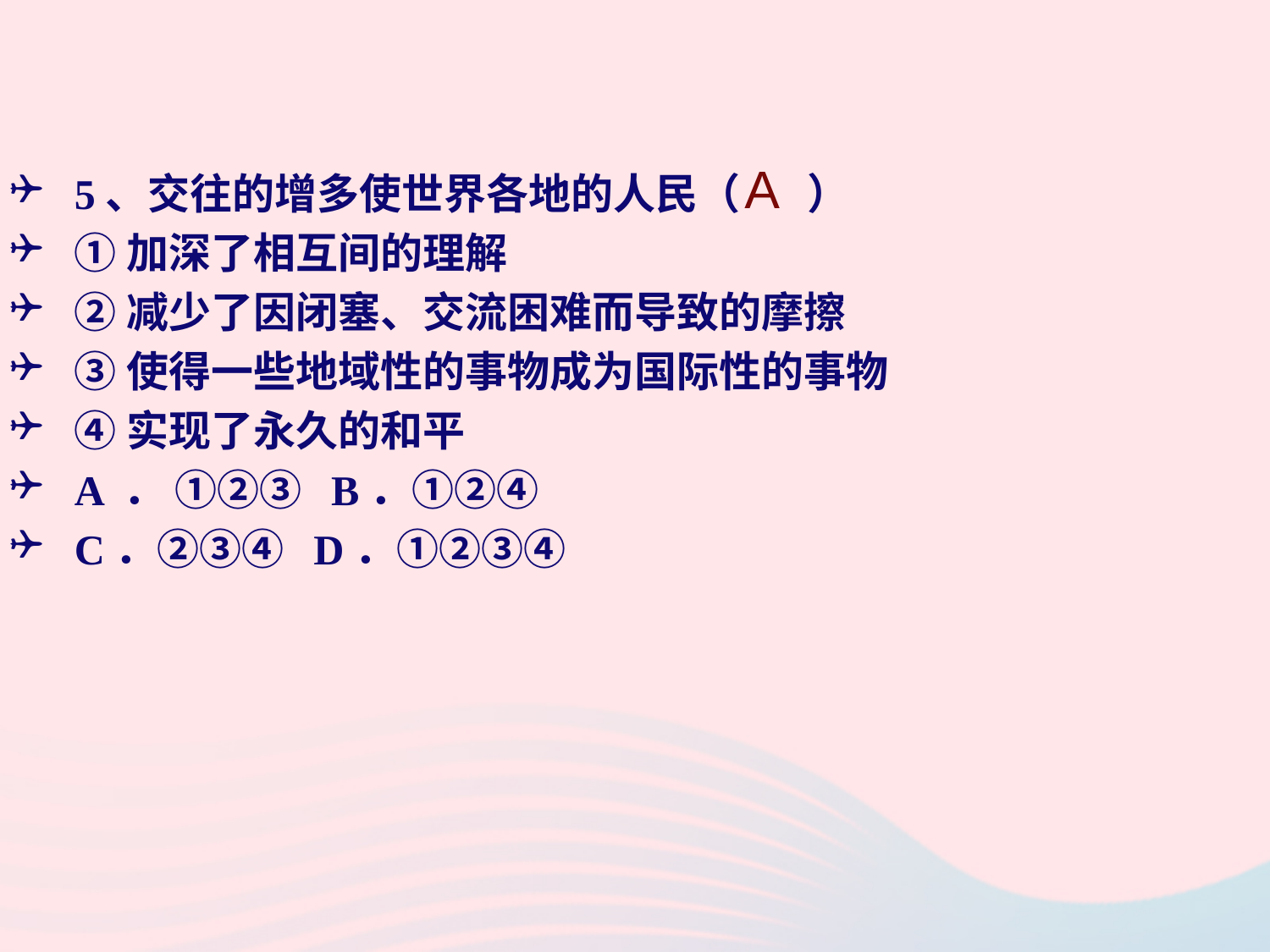

A
5、交往的增多使世界各地的人民（       ）
①加深了相互间的理解
②减少了因闭塞、交流困难而导致的摩擦
③使得一些地域性的事物成为国际性的事物
④实现了永久的和平
A ． ①②③  B．①②④
C．②③④  D．①②③④